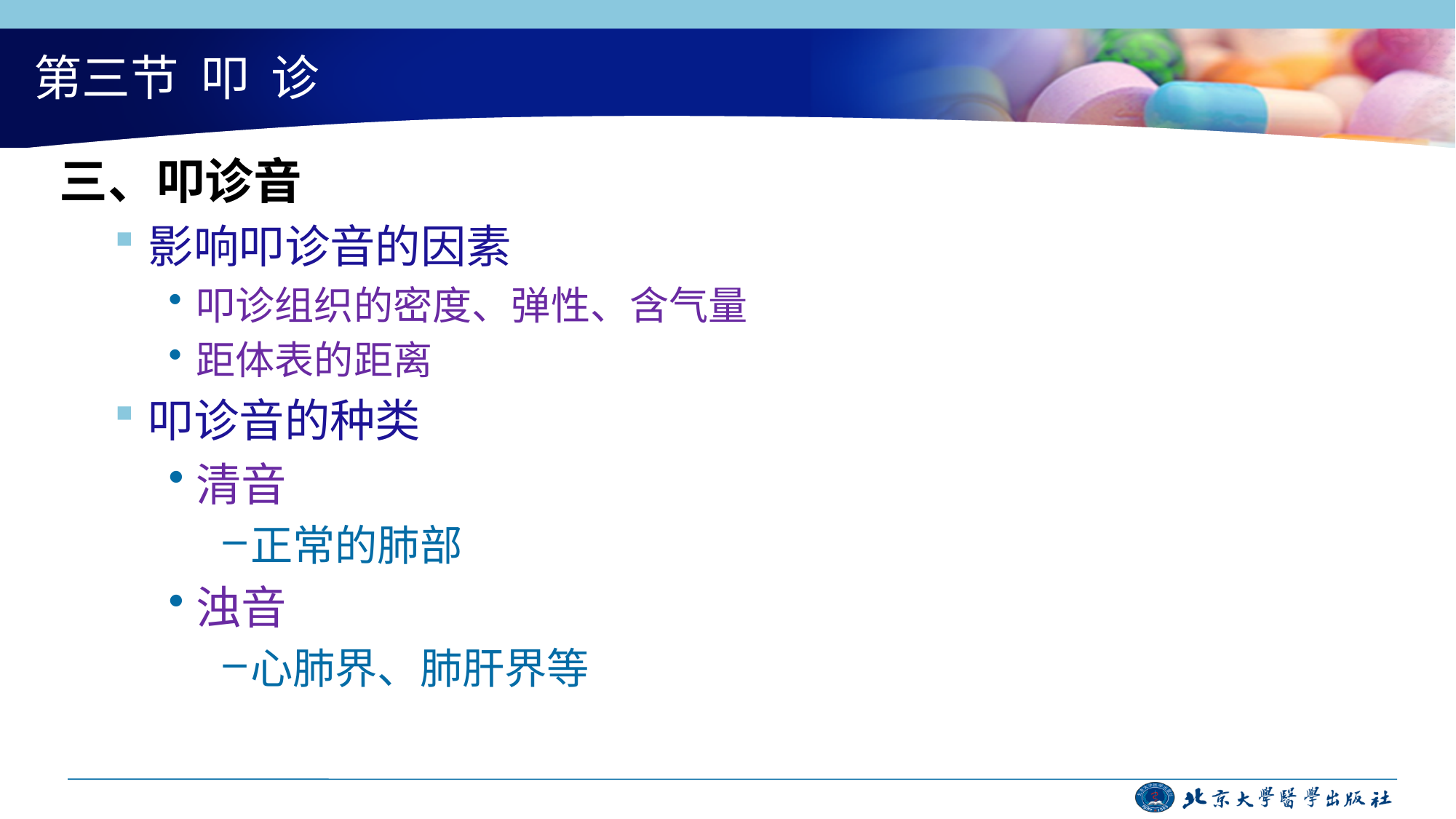

# 第三节  叩  诊
三、叩诊音
影响叩诊音的因素
叩诊组织的密度、弹性、含气量
距体表的距离
叩诊音的种类
清音
正常的肺部
浊音
心肺界、肺肝界等